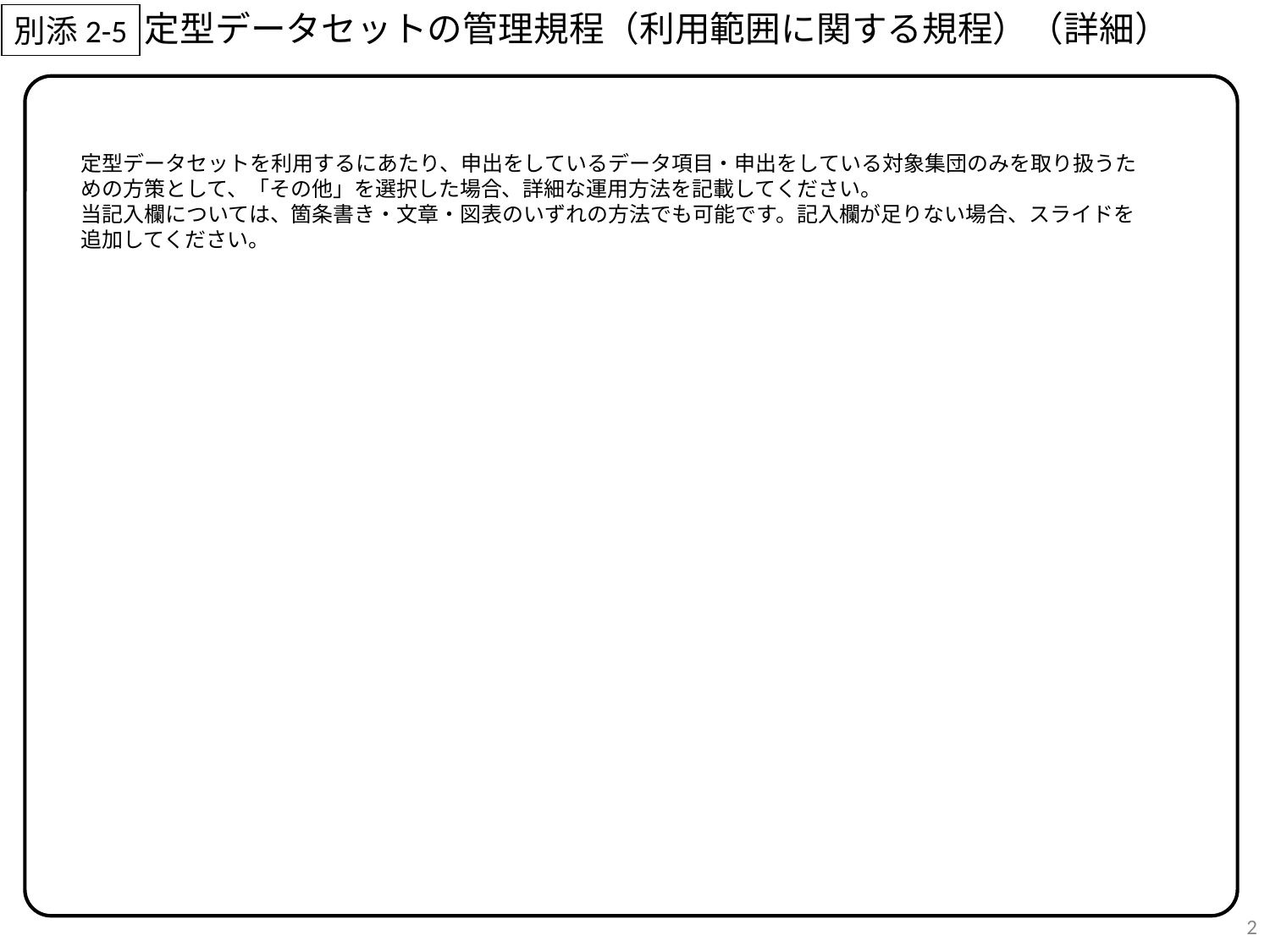

定型データセットの管理規程（利用範囲に関する規程）（詳細）
別添2-5

定型データセットを利用するにあたり、申出をしているデータ項目・申出をしている対象集団のみを取り扱うための方策として、「その他」を選択した場合、詳細な運用方法を記載してください。
当記入欄については、箇条書き・文章・図表のいずれの方法でも可能です。記入欄が足りない場合、スライドを追加してください。
2